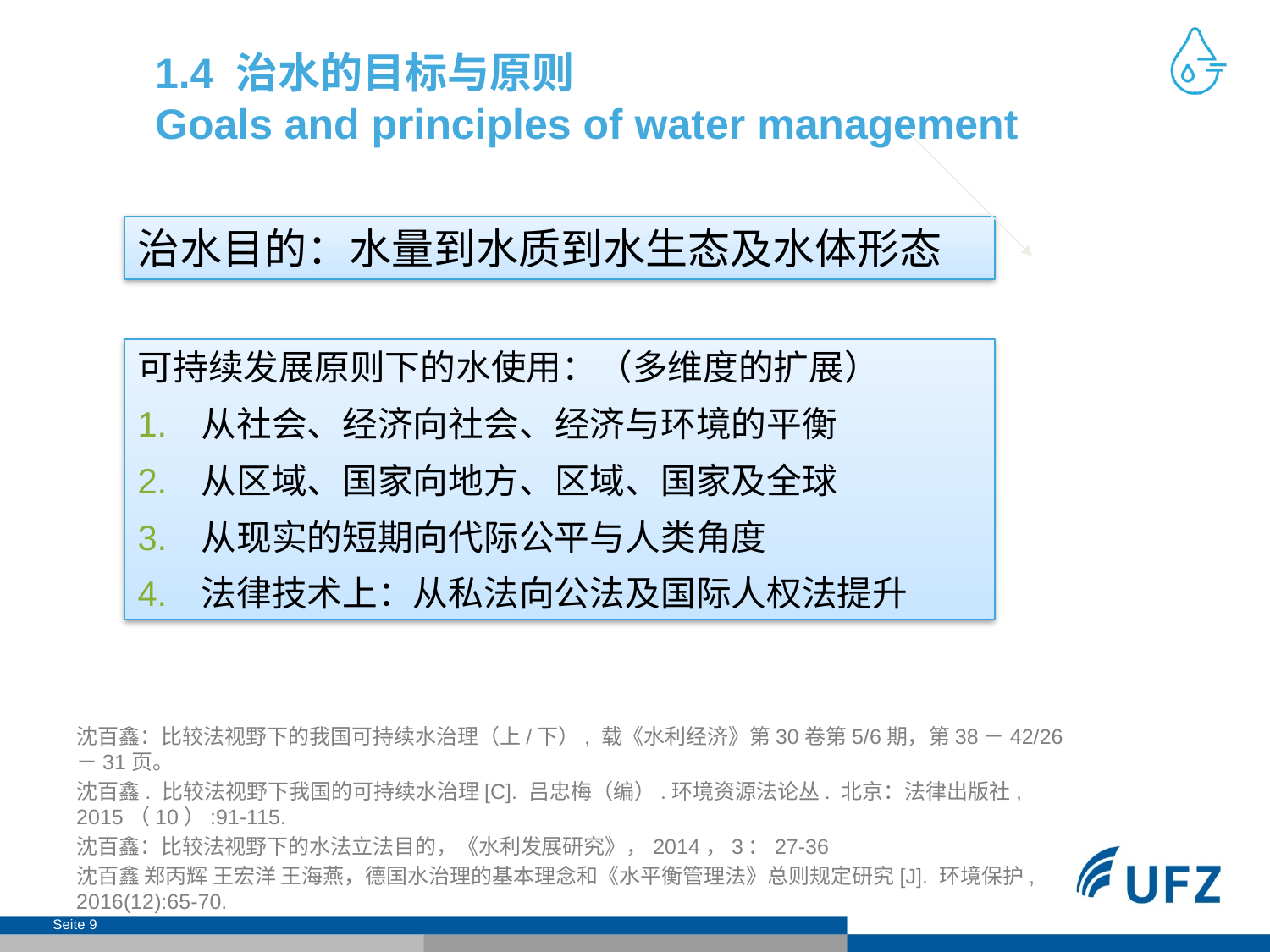

# 1.4 治水的目标与原则 Goals and principles of water management
治水目的：水量到水质到水生态及水体形态
可持续发展原则下的水使用：（多维度的扩展）
从社会、经济向社会、经济与环境的平衡
从区域、国家向地方、区域、国家及全球
从现实的短期向代际公平与人类角度
法律技术上：从私法向公法及国际人权法提升
沈百鑫：比较法视野下的我国可持续水治理（上/下）, 载《水利经济》第30卷第5/6期，第38－42/26－31页。
沈百鑫. 比较法视野下我国的可持续水治理[C]. 吕忠梅（编）.环境资源法论丛. 北京：法律出版社, 2015（10）:91-115.
沈百鑫：比较法视野下的水法立法目的，《水利发展研究》，2014，3：27-36
沈百鑫 郑丙辉 王宏洋 王海燕，德国水治理的基本理念和《水平衡管理法》总则规定研究[J]. 环境保护, 2016(12):65-70.
Seite 9